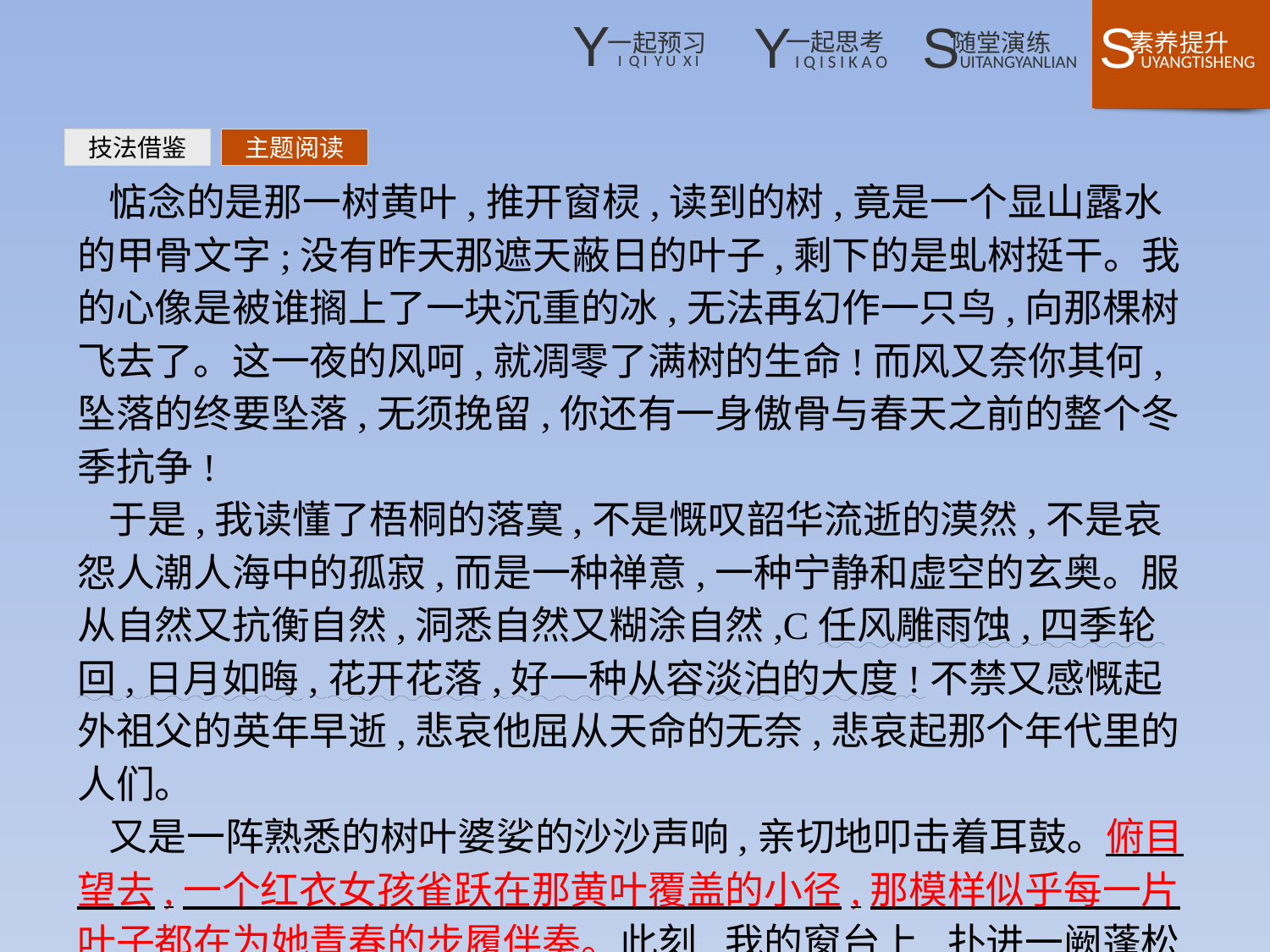

技法借鉴
主题阅读
惦念的是那一树黄叶,推开窗棂,读到的树,竟是一个显山露水的甲骨文字;没有昨天那遮天蔽日的叶子,剩下的是虬树挺干。我的心像是被谁搁上了一块沉重的冰,无法再幻作一只鸟,向那棵树飞去了。这一夜的风呵,就凋零了满树的生命!而风又奈你其何,坠落的终要坠落,无须挽留,你还有一身傲骨与春天之前的整个冬季抗争!
于是,我读懂了梧桐的落寞,不是慨叹韶华流逝的漠然,不是哀怨人潮人海中的孤寂,而是一种禅意,一种宁静和虚空的玄奥。服从自然又抗衡自然,洞悉自然又糊涂自然,C任风雕雨蚀,四季轮回,日月如晦,花开花落,好一种从容淡泊的大度!不禁又感慨起外祖父的英年早逝,悲哀他屈从天命的无奈,悲哀起那个年代里的人们。
又是一阵熟悉的树叶婆娑的沙沙声响,亲切地叩击着耳鼓。俯目望去,一个红衣女孩雀跃在那黄叶覆盖的小径,那模样似乎每一片叶子都在为她青春的步履伴奏。此刻,我的窗台上,扑进一阙蓬松的阳光,洒在案前昨夜未曾合上的一卷旧书上。